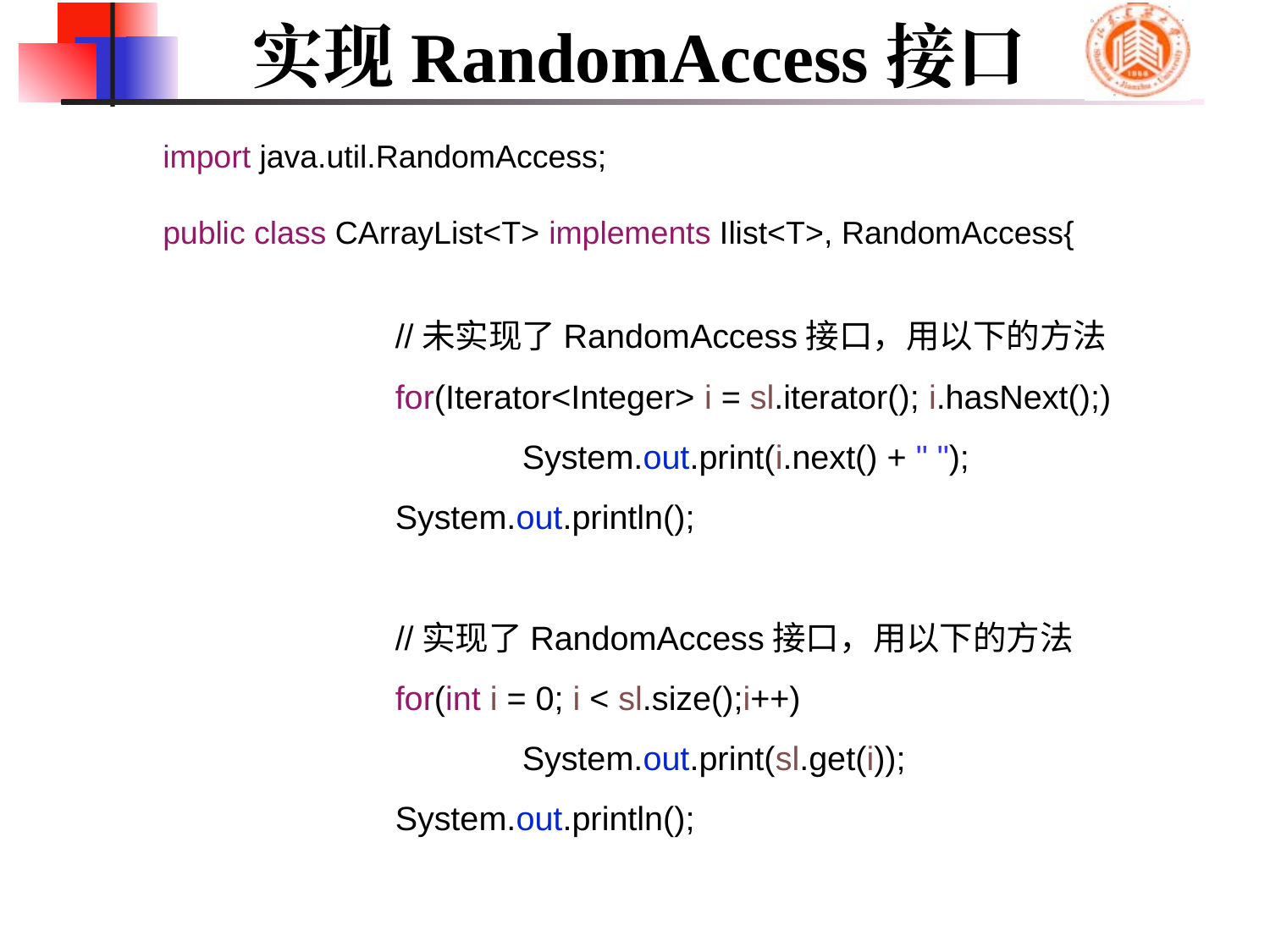

# 实现RandomAccess接口
import java.util.RandomAccess;

public class CArrayList<T> implements Ilist<T>, RandomAccess{
		//未实现了RandomAccess接口，用以下的方法
		for(Iterator<Integer> i = sl.iterator(); i.hasNext();)
			System.out.print(i.next() + " ");
		System.out.println();

		//实现了RandomAccess接口，用以下的方法
		for(int i = 0; i < sl.size();i++)
			System.out.print(sl.get(i));
		System.out.println();